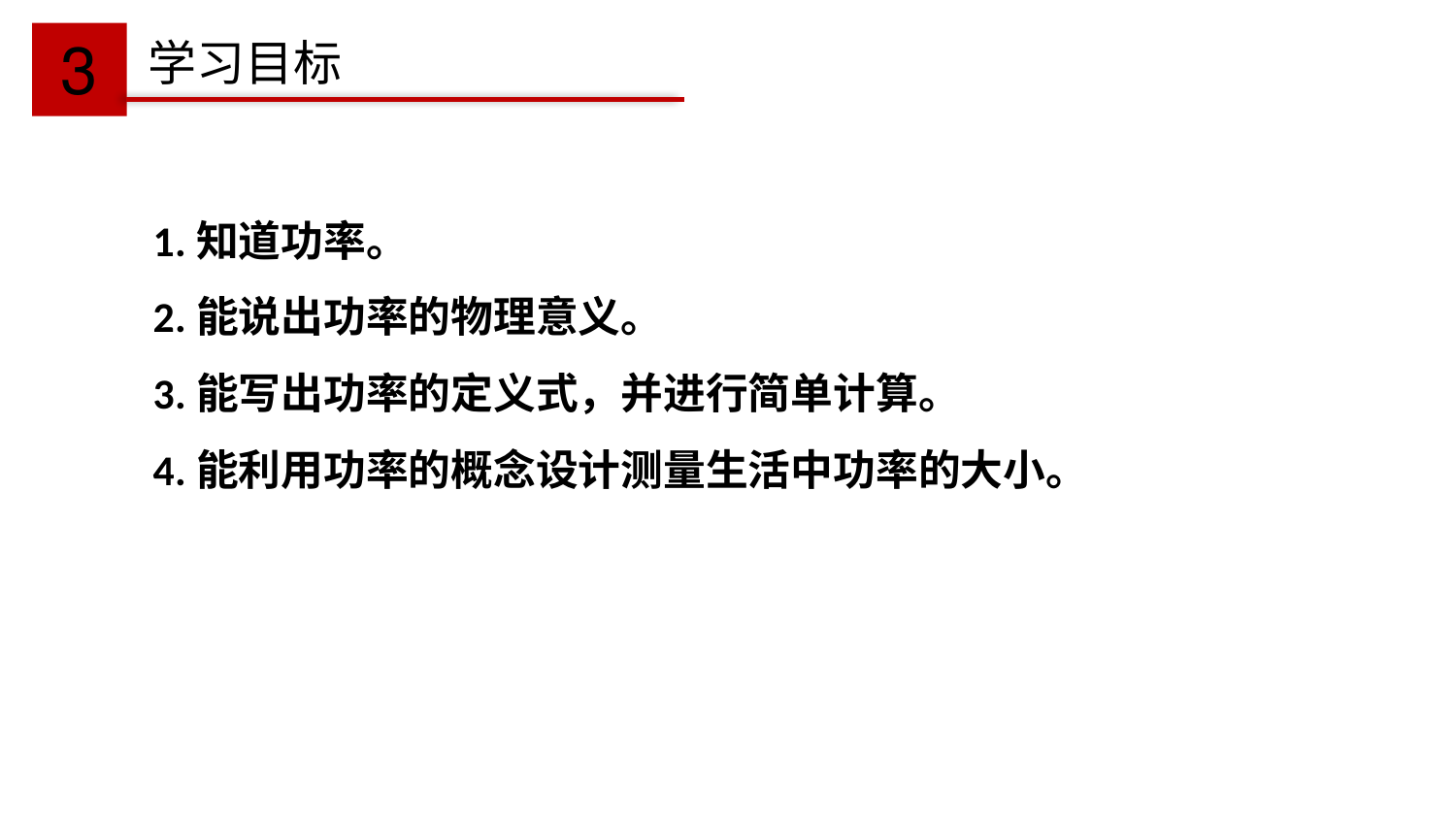

3
学习目标
1.知道功率。
2.能说出功率的物理意义。
3.能写出功率的定义式，并进行简单计算。
4.能利用功率的概念设计测量生活中功率的大小。